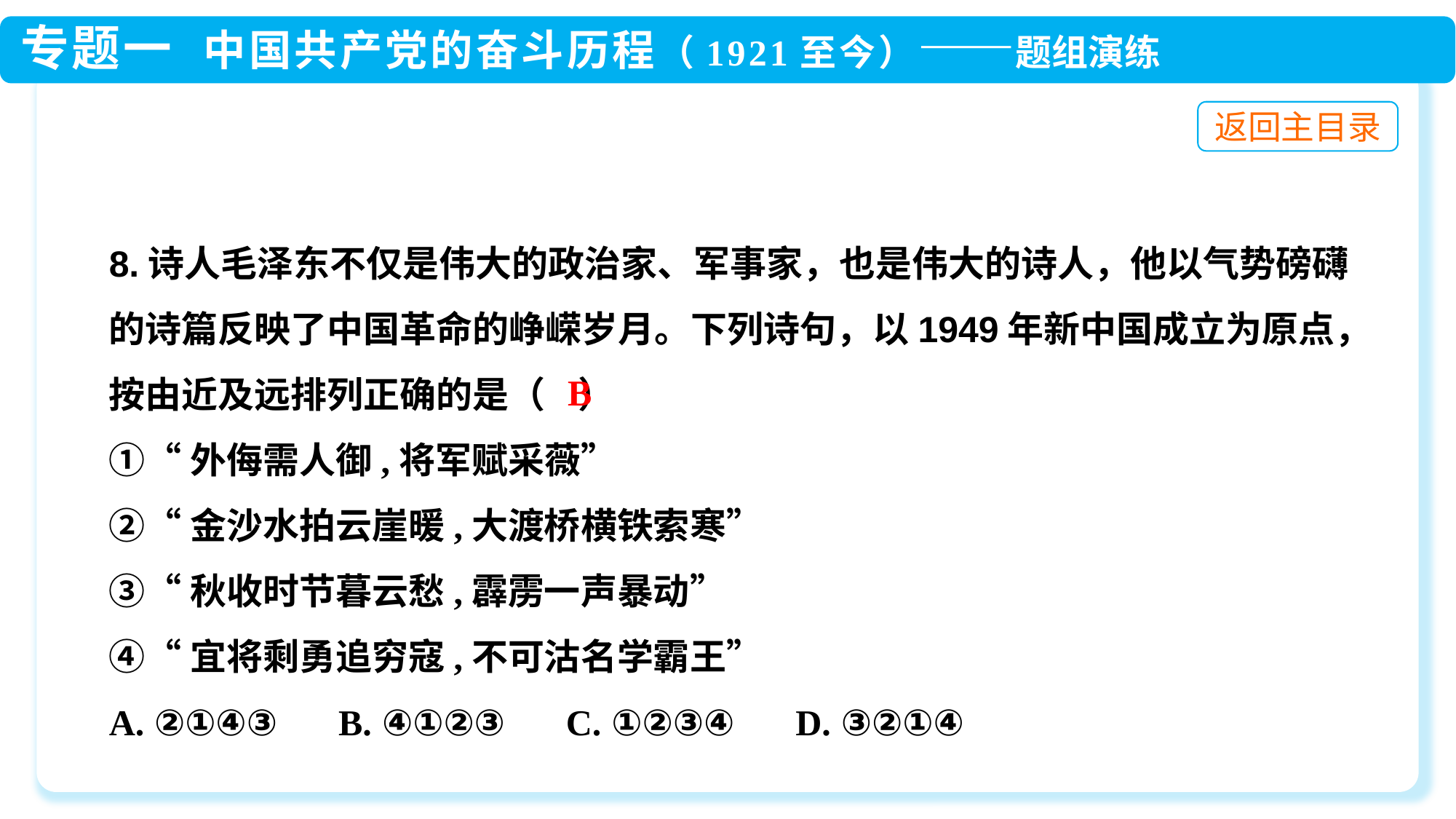

8.诗人毛泽东不仅是伟大的政治家、军事家，也是伟大的诗人，他以气势磅礴的诗篇反映了中国革命的峥嵘岁月。下列诗句，以1949年新中国成立为原点，按由近及远排列正确的是（    ）
①“外侮需人御,将军赋采薇”
②“金沙水拍云崖暖,大渡桥横铁索寒”
③“秋收时节暮云愁,霹雳一声暴动”
④“宜将剩勇追穷寇,不可沽名学霸王”
A. ②①④③      B. ④①②③      C. ①②③④      D. ③②①④
B